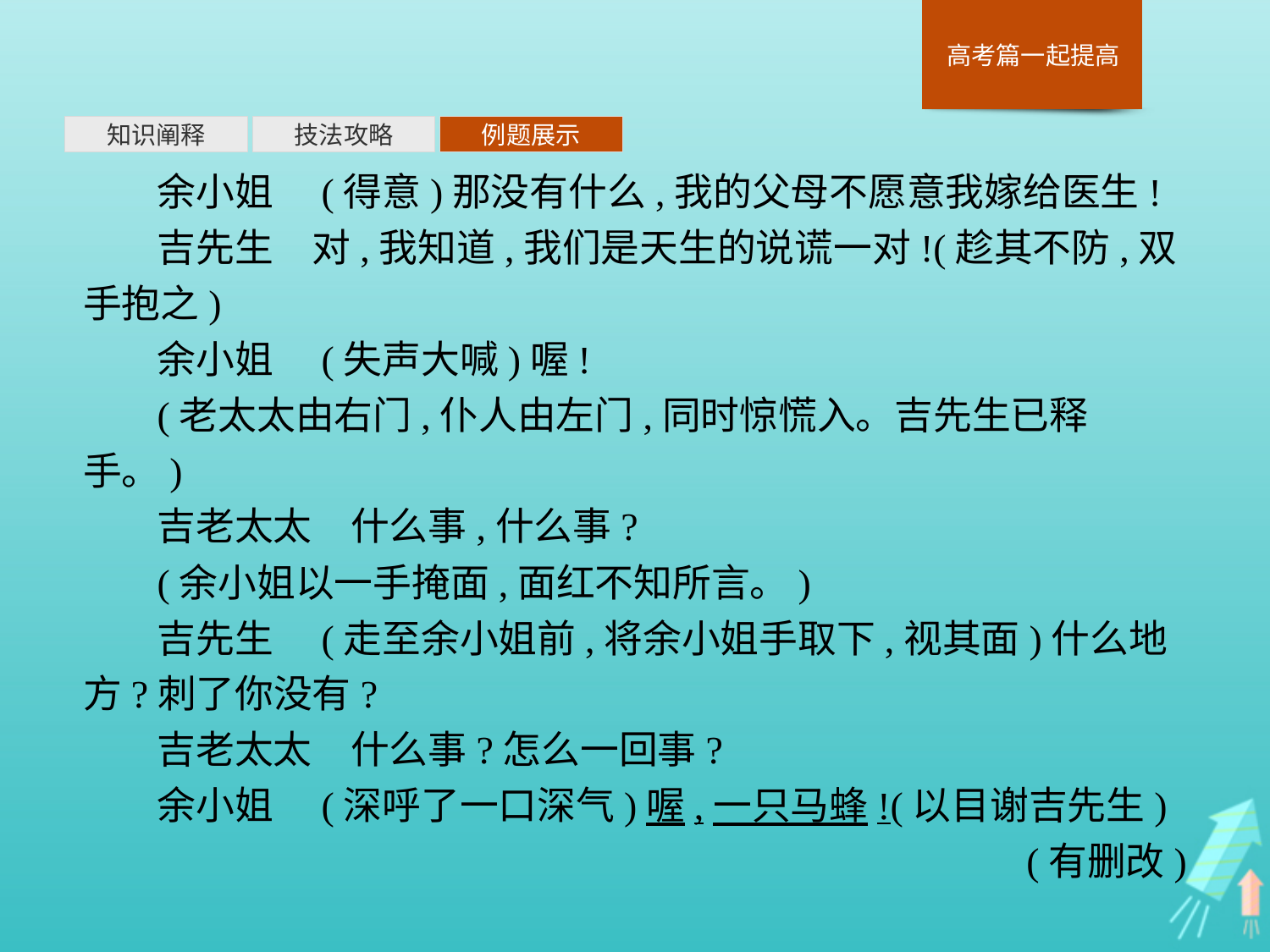

知识阐释
技法攻略
例题展示
余小姐　(得意)那没有什么,我的父母不愿意我嫁给医生!
吉先生　对,我知道,我们是天生的说谎一对!(趁其不防,双手抱之)
余小姐　(失声大喊)喔!
(老太太由右门,仆人由左门,同时惊慌入。吉先生已释手。)
吉老太太　什么事,什么事?
(余小姐以一手掩面,面红不知所言。)
吉先生　(走至余小姐前,将余小姐手取下,视其面)什么地方?刺了你没有?
吉老太太　什么事?怎么一回事?
余小姐　(深呼了一口深气)喔,一只马蜂!(以目谢吉先生)
(有删改)